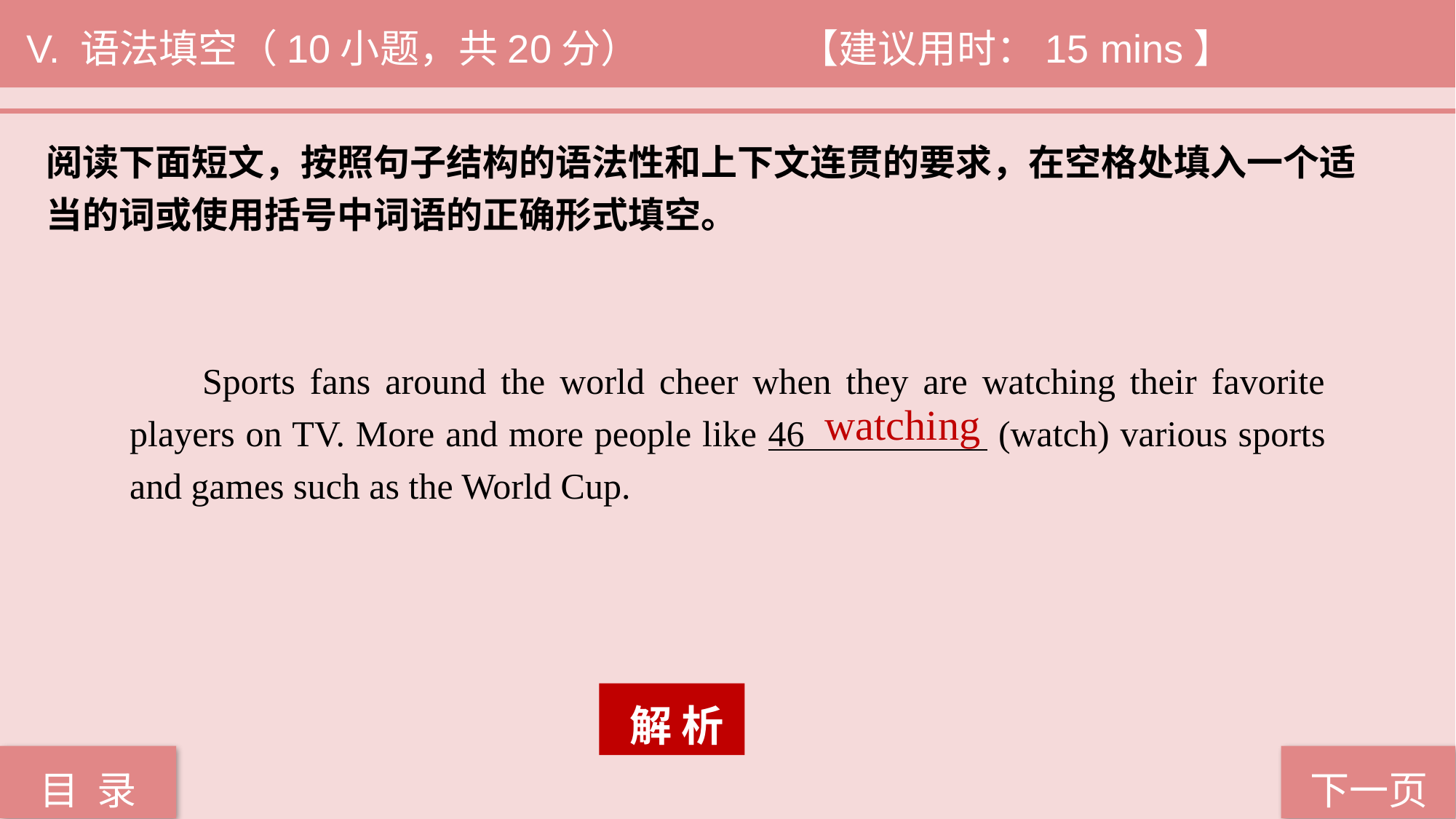

V. 语法填空（10小题，共20分） 		 【建议用时：15 mins】
阅读下面短文，按照句子结构的语法性和上下文连贯的要求，在空格处填入一个适
当的词或使用括号中词语的正确形式填空。
     Sports fans around the world cheer when they are watching their favorite players on TV. More and more people like 46                  (watch) various sports and games such as the World Cup.
watching
 解 析